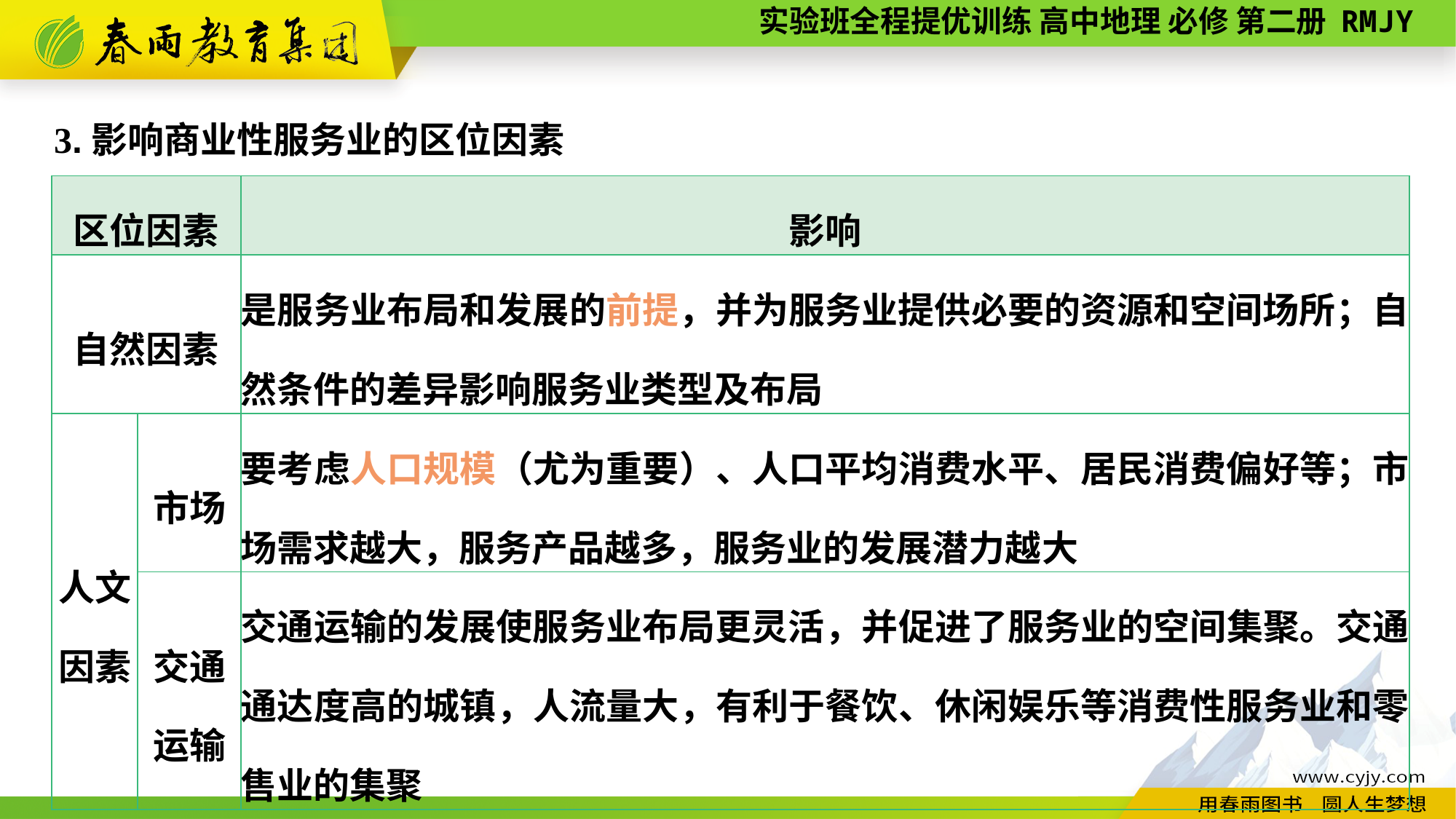

3.影响商业性服务业的区位因素
| 区位因素 |  | 影响 |
| --- | --- | --- |
| 自然因素 |  | 是服务业布局和发展的前提，并为服务业提供必要的资源和空间场所；自然条件的差异影响服务业类型及布局 |
| 人文因素 | 市场 | 要考虑人口规模（尤为重要）、人口平均消费水平、居民消费偏好等；市场需求越大，服务产品越多，服务业的发展潜力越大 |
|  | 交通运输 | 交通运输的发展使服务业布局更灵活，并促进了服务业的空间集聚。交通通达度高的城镇，人流量大，有利于餐饮、休闲娱乐等消费性服务业和零售业的集聚 |